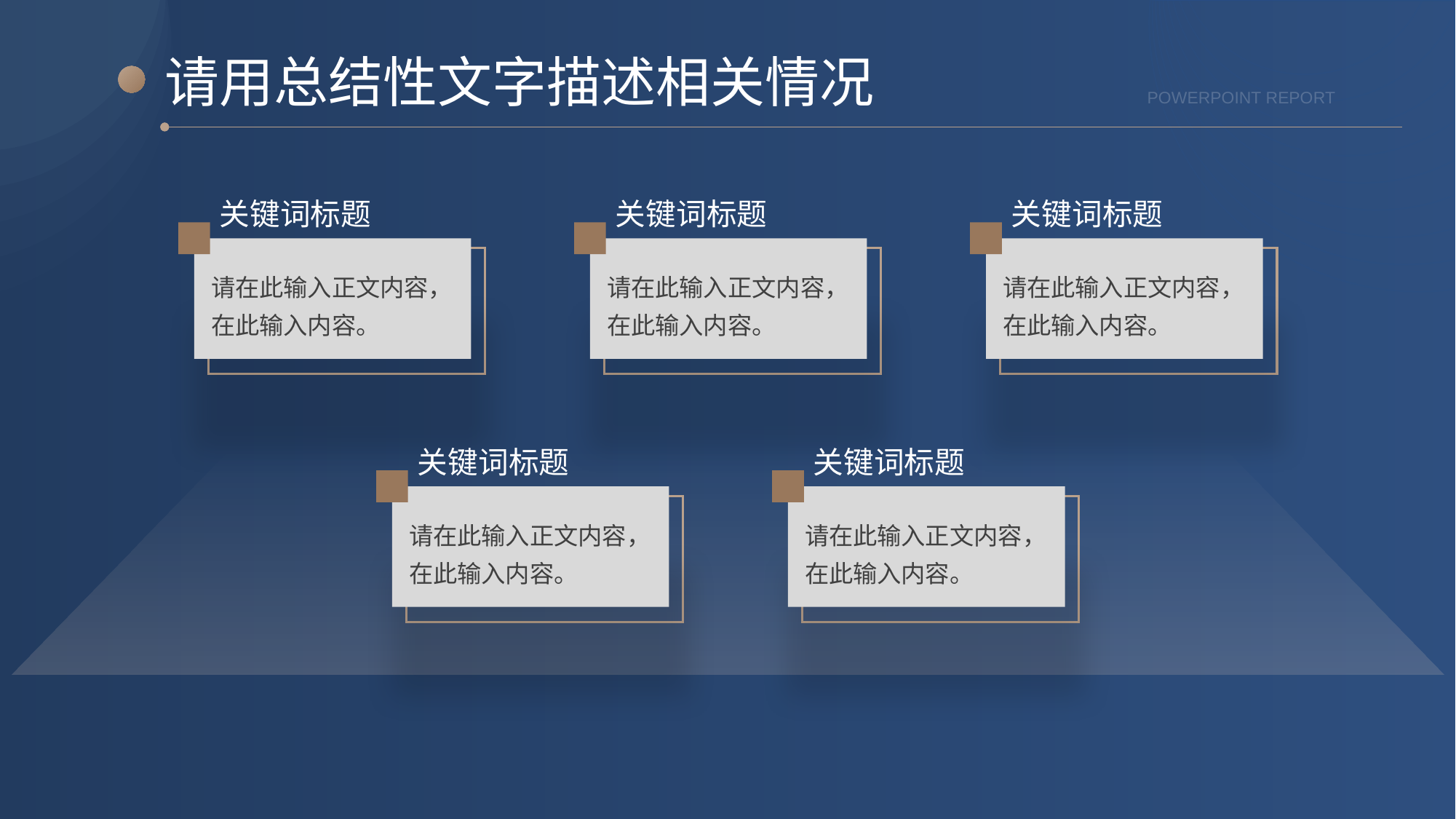

请用总结性文字描述相关情况

POWERPOINT REPORT
关键词标题

请在此输入正文内容，在此输入内容。
关键词标题

请在此输入正文内容，在此输入内容。
关键词标题

请在此输入正文内容，在此输入内容。

关键词标题

请在此输入正文内容，在此输入内容。
关键词标题

请在此输入正文内容，在此输入内容。